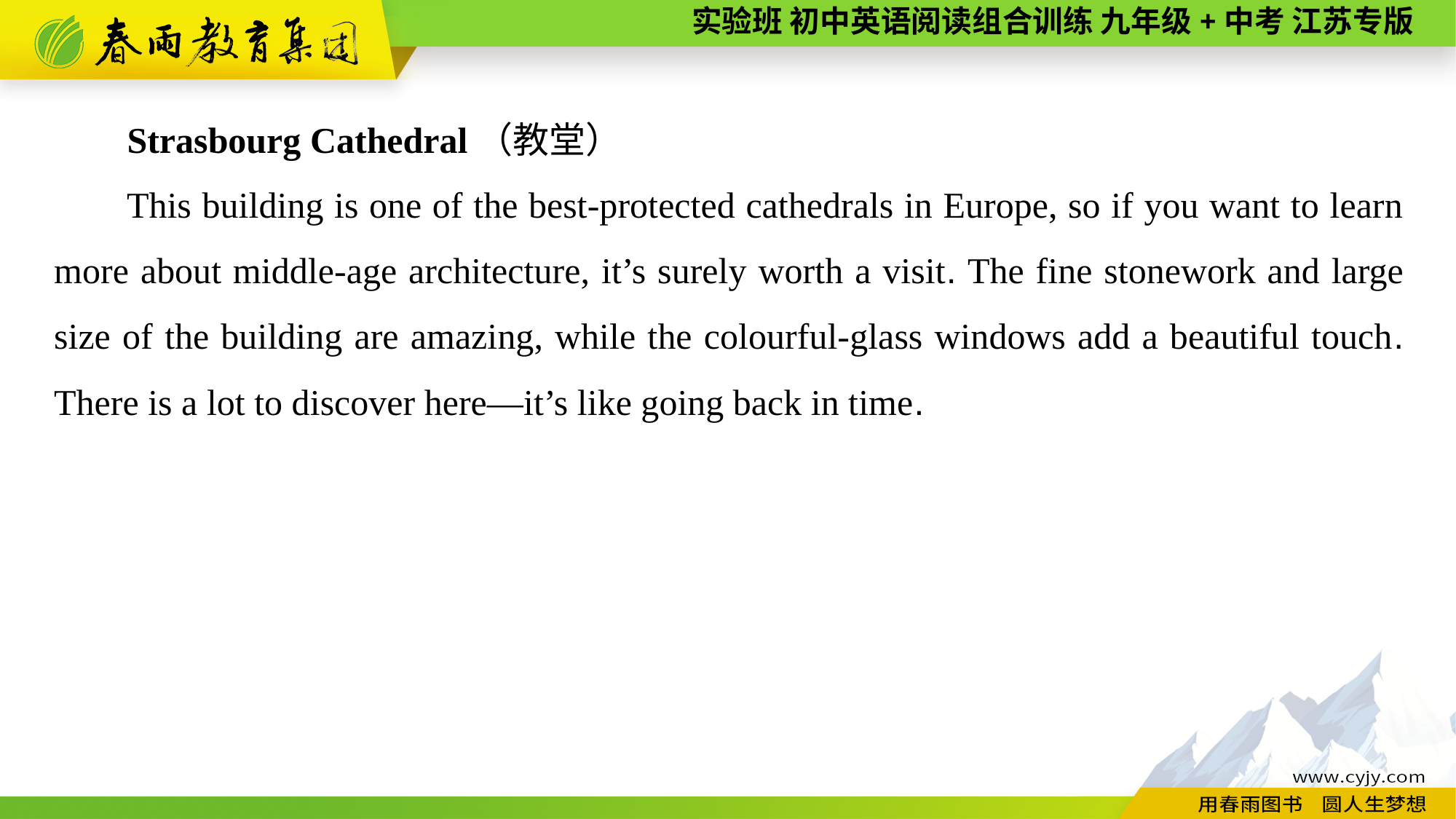

Strasbourg Cathedral（教堂）
This building is one of the best-protected cathedrals in Europe, so if you want to learn more about middle-age architecture, it’s surely worth a visit. The fine stonework and large size of the building are amazing, while the colourful-glass windows add a beautiful touch. There is a lot to discover here—it’s like going back in time.